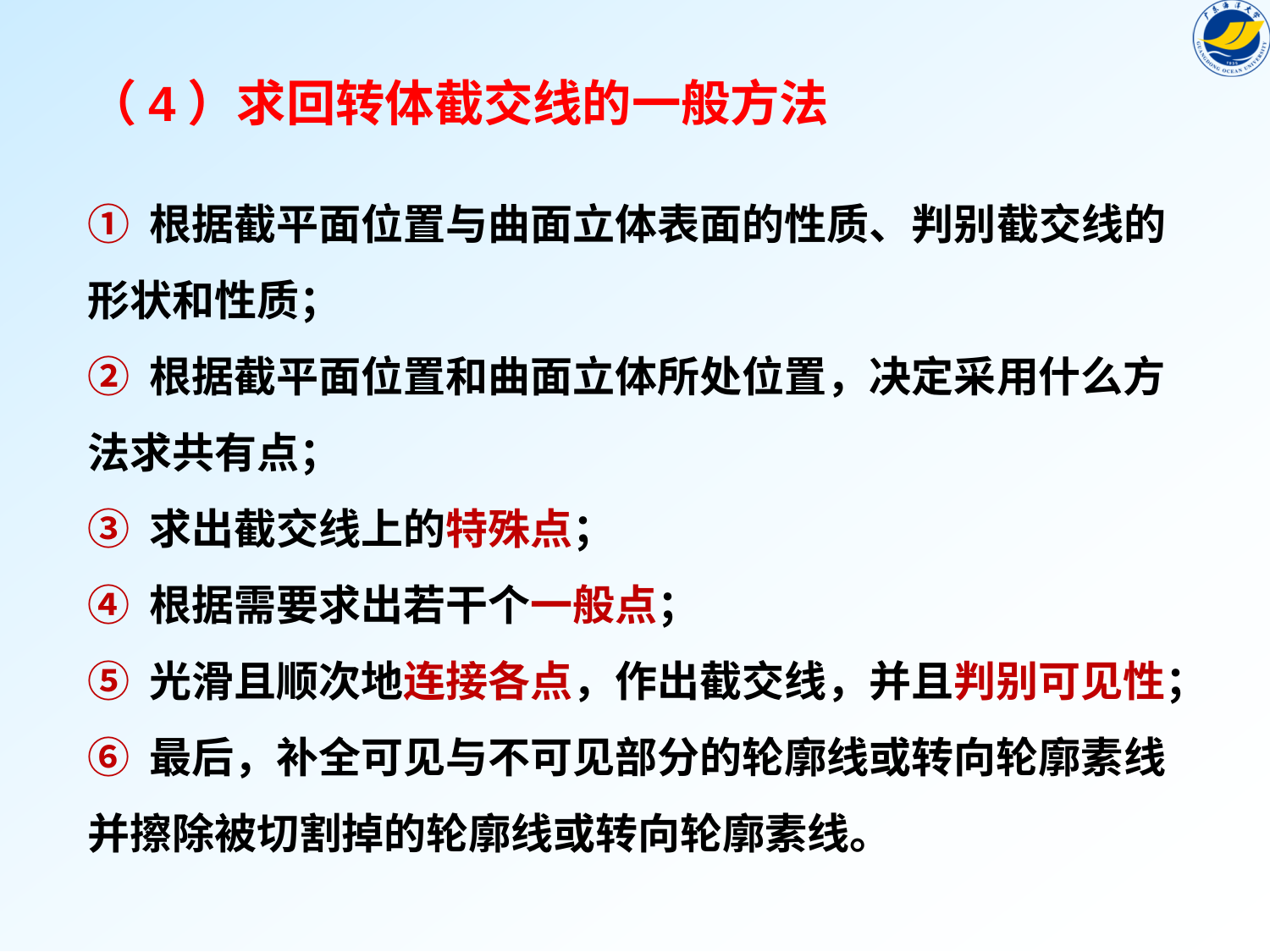

（4）求回转体截交线的一般方法
① 根据截平面位置与曲面立体表面的性质、判别截交线的形状和性质；
② 根据截平面位置和曲面立体所处位置，决定采用什么方法求共有点；
③ 求出截交线上的特殊点；
④ 根据需要求出若干个一般点；
⑤ 光滑且顺次地连接各点，作出截交线，并且判别可见性；
⑥ 最后，补全可见与不可见部分的轮廓线或转向轮廓素线并擦除被切割掉的轮廓线或转向轮廓素线。